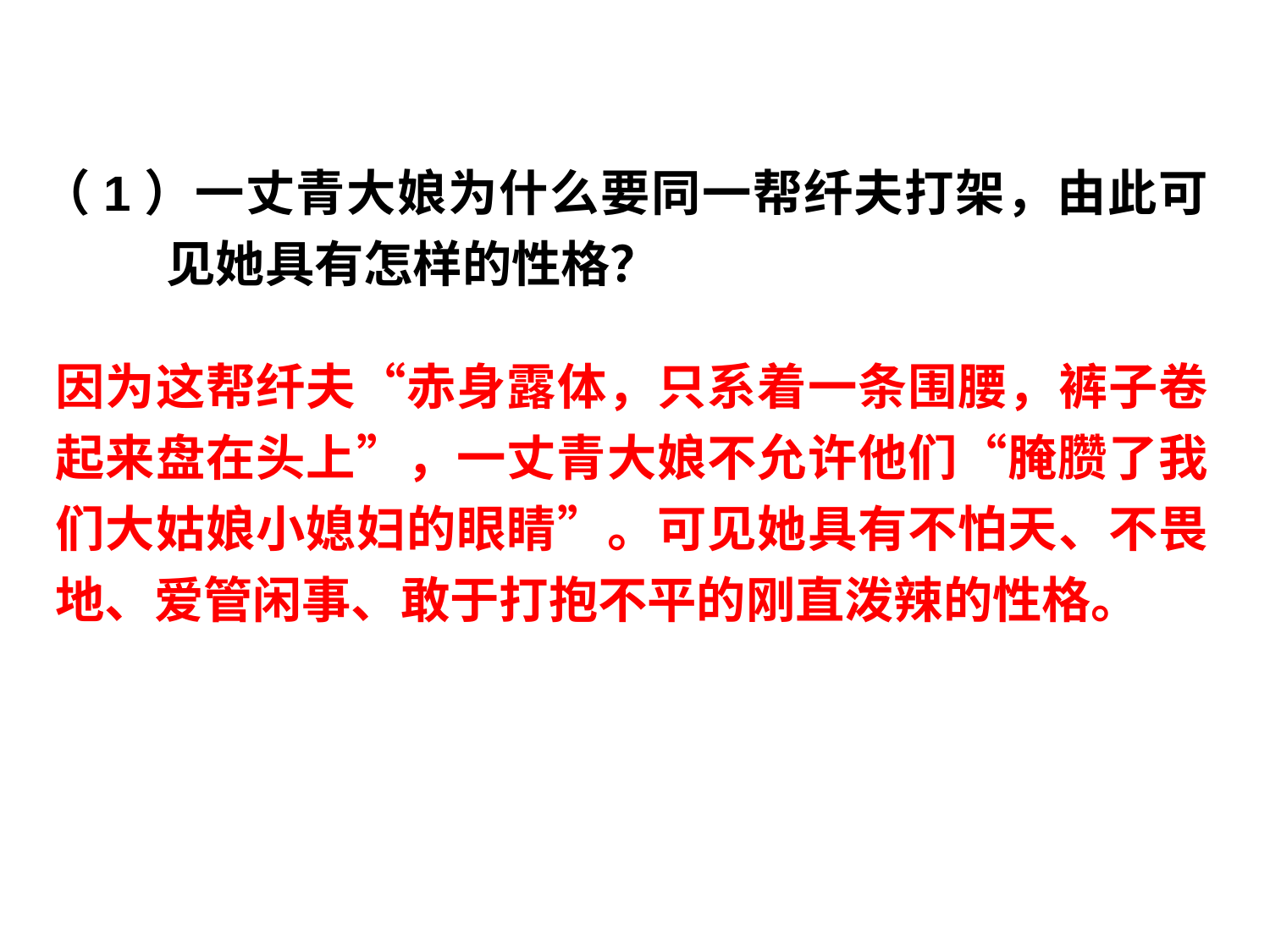

（1）一丈青大娘为什么要同一帮纤夫打架，由此可见她具有怎样的性格？
因为这帮纤夫“赤身露体，只系着一条围腰，裤子卷起来盘在头上”，一丈青大娘不允许他们“腌臜了我们大姑娘小媳妇的眼睛”。可见她具有不怕天、不畏地、爱管闲事、敢于打抱不平的刚直泼辣的性格。